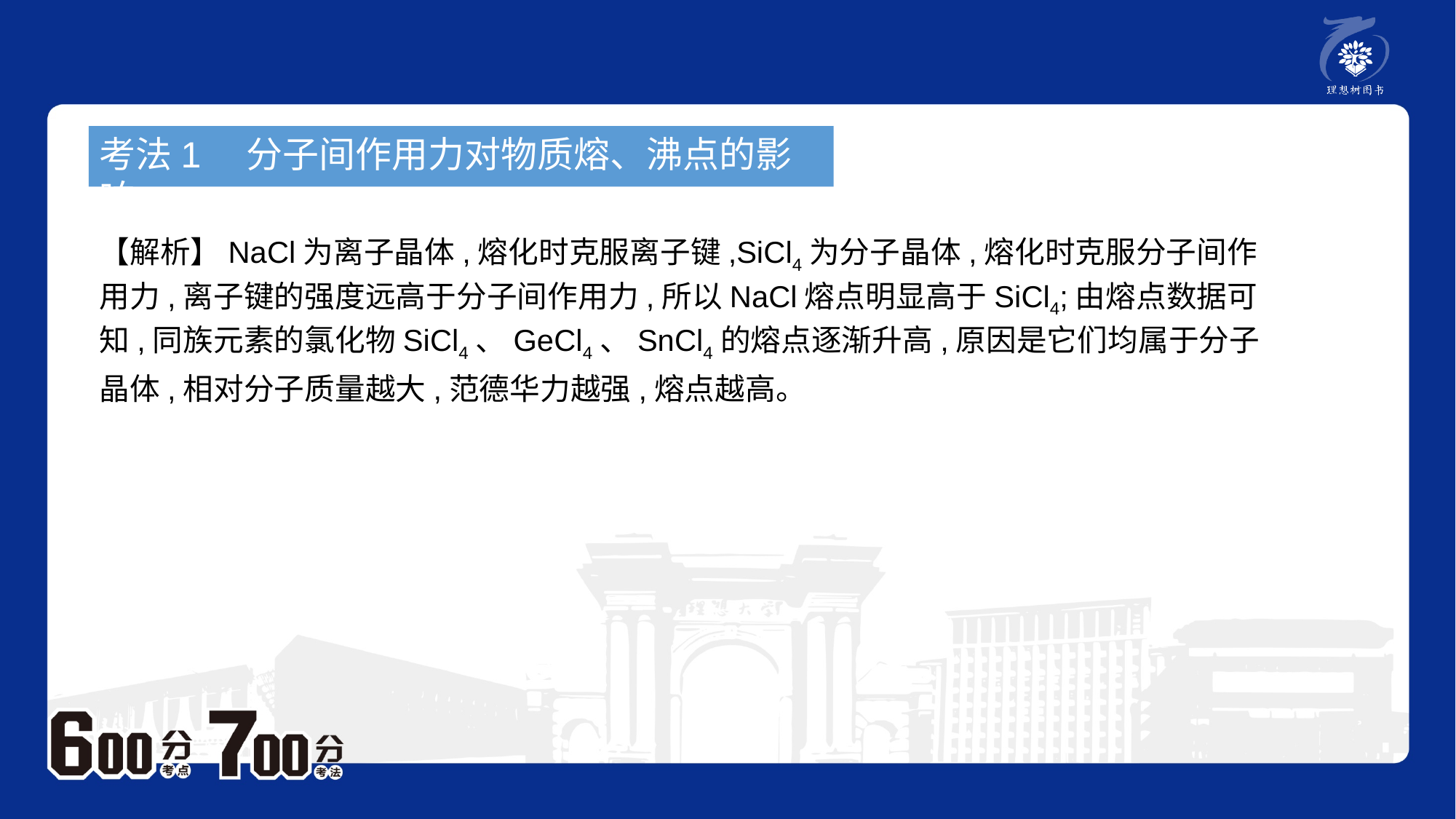

考法1　分子间作用力对物质熔、沸点的影响
【解析】NaCl为离子晶体,熔化时克服离子键,SiCl4为分子晶体,熔化时克服分子间作用力,离子键的强度远高于分子间作用力,所以NaCl熔点明显高于SiCl4;由熔点数据可知,同族元素的氯化物SiCl4、GeCl4、SnCl4的熔点逐渐升高,原因是它们均属于分子晶体,相对分子质量越大,范德华力越强,熔点越高。